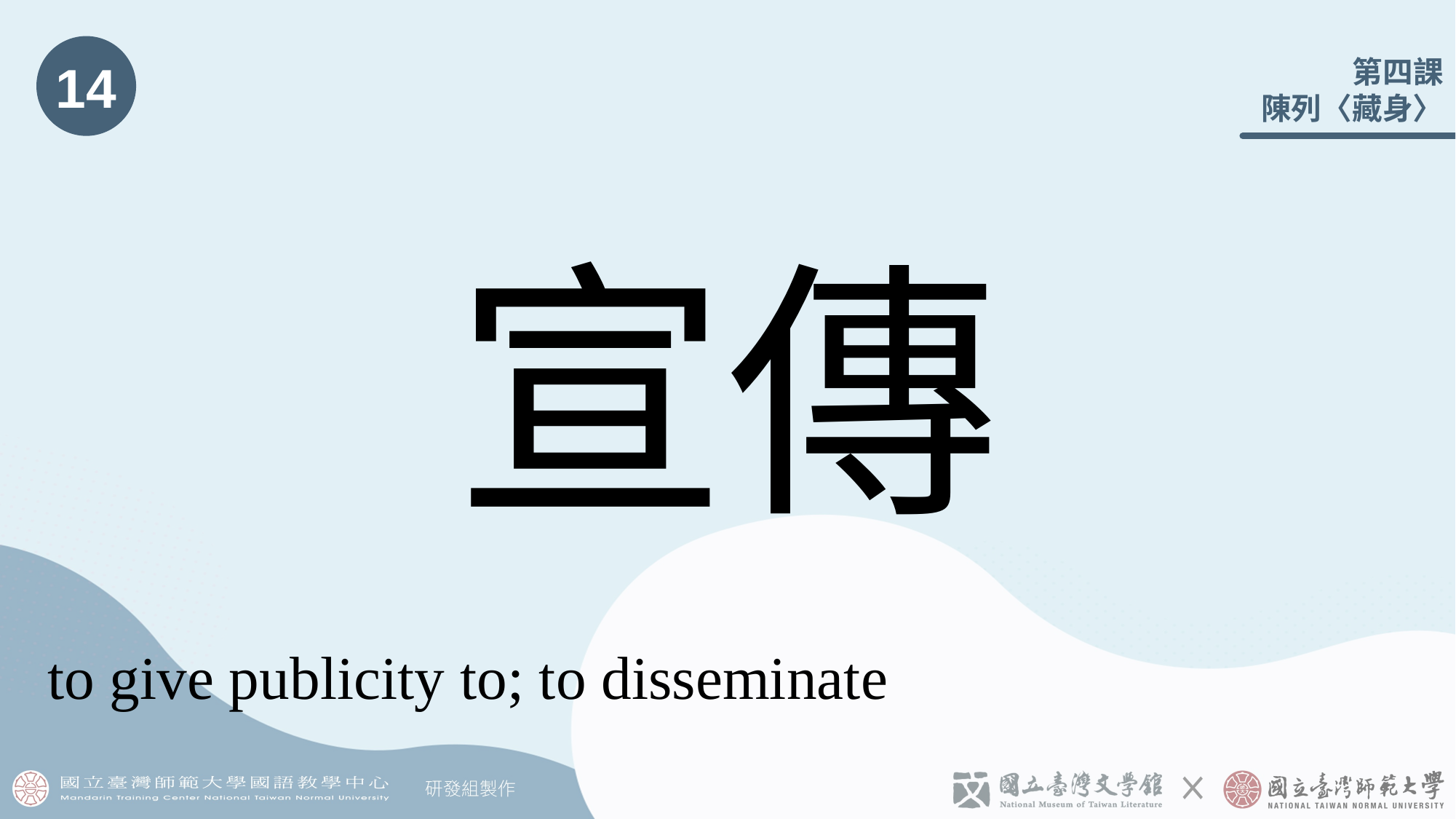

14
# 宣傳
to give publicity to; to disseminate